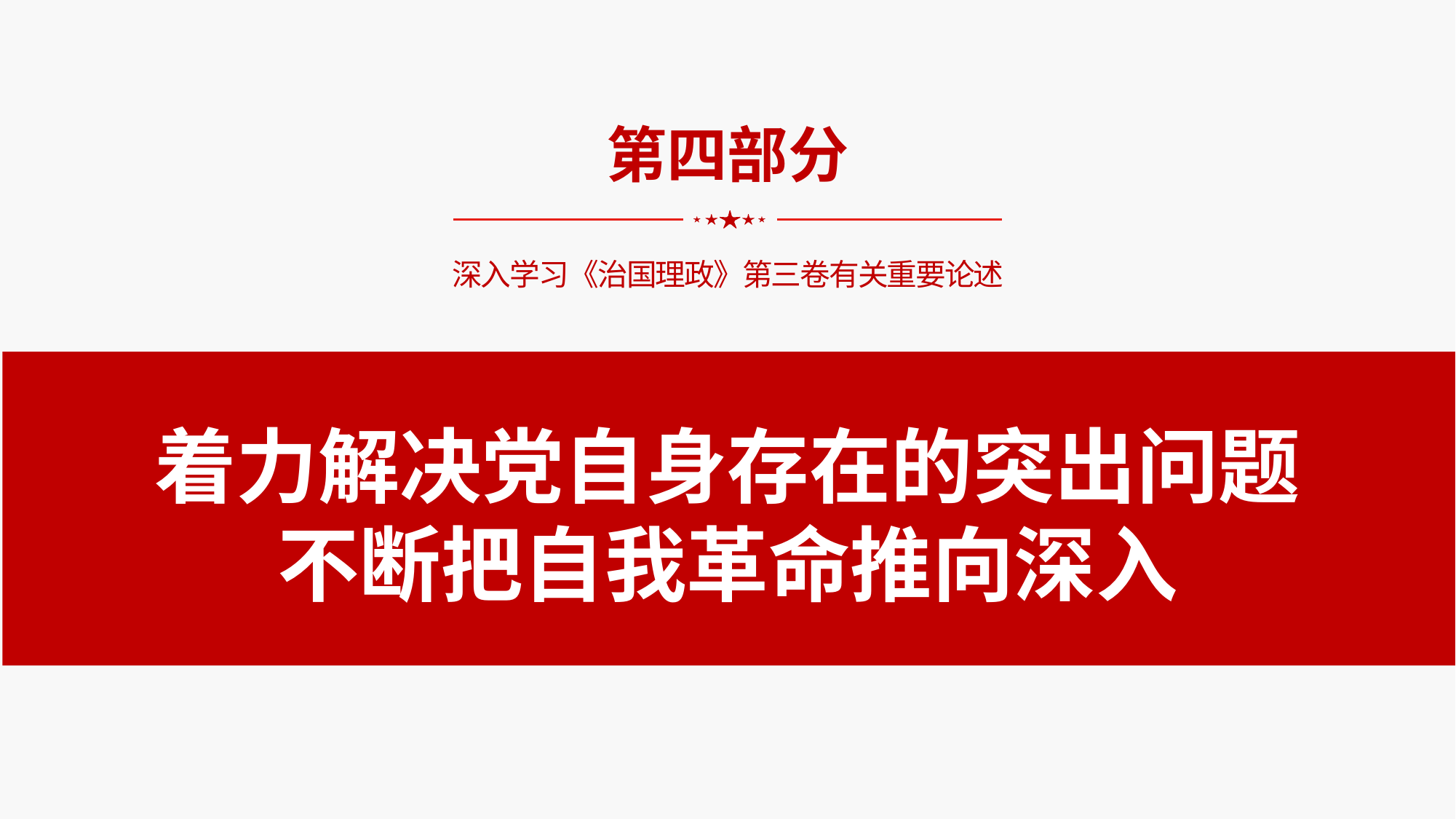

第四部分

深入学习《治国理政》第三卷有关重要论述

着力解决党自身存在的突出问题
不断把自我革命推向深入